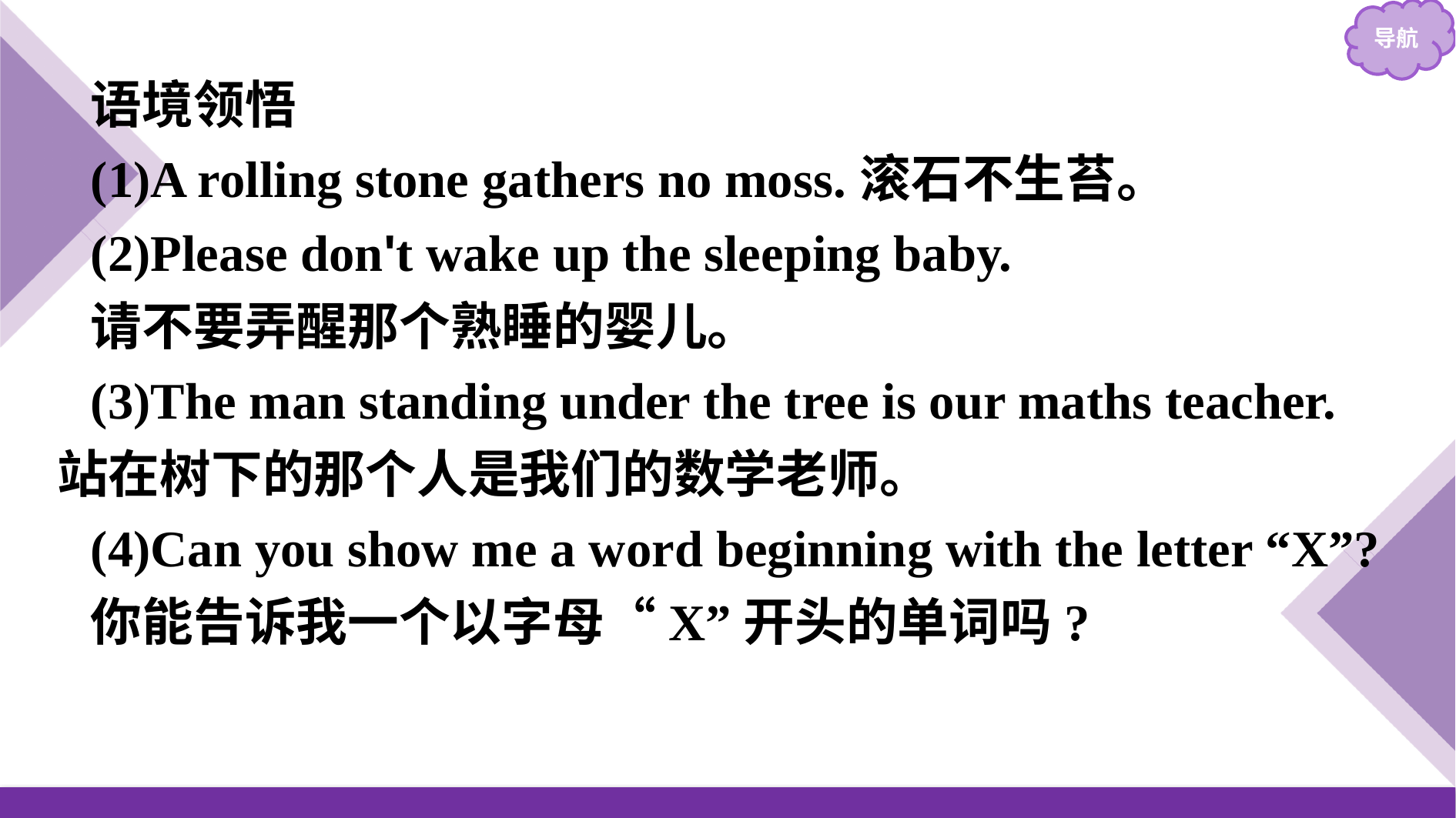

语境领悟
(1)A rolling stone gathers no moss.滚石不生苔。
(2)Please don't wake up the sleeping baby.
请不要弄醒那个熟睡的婴儿。
(3)The man standing under the tree is our maths teacher.站在树下的那个人是我们的数学老师。
(4)Can you show me a word beginning with the letter “X”?
你能告诉我一个以字母“X”开头的单词吗?